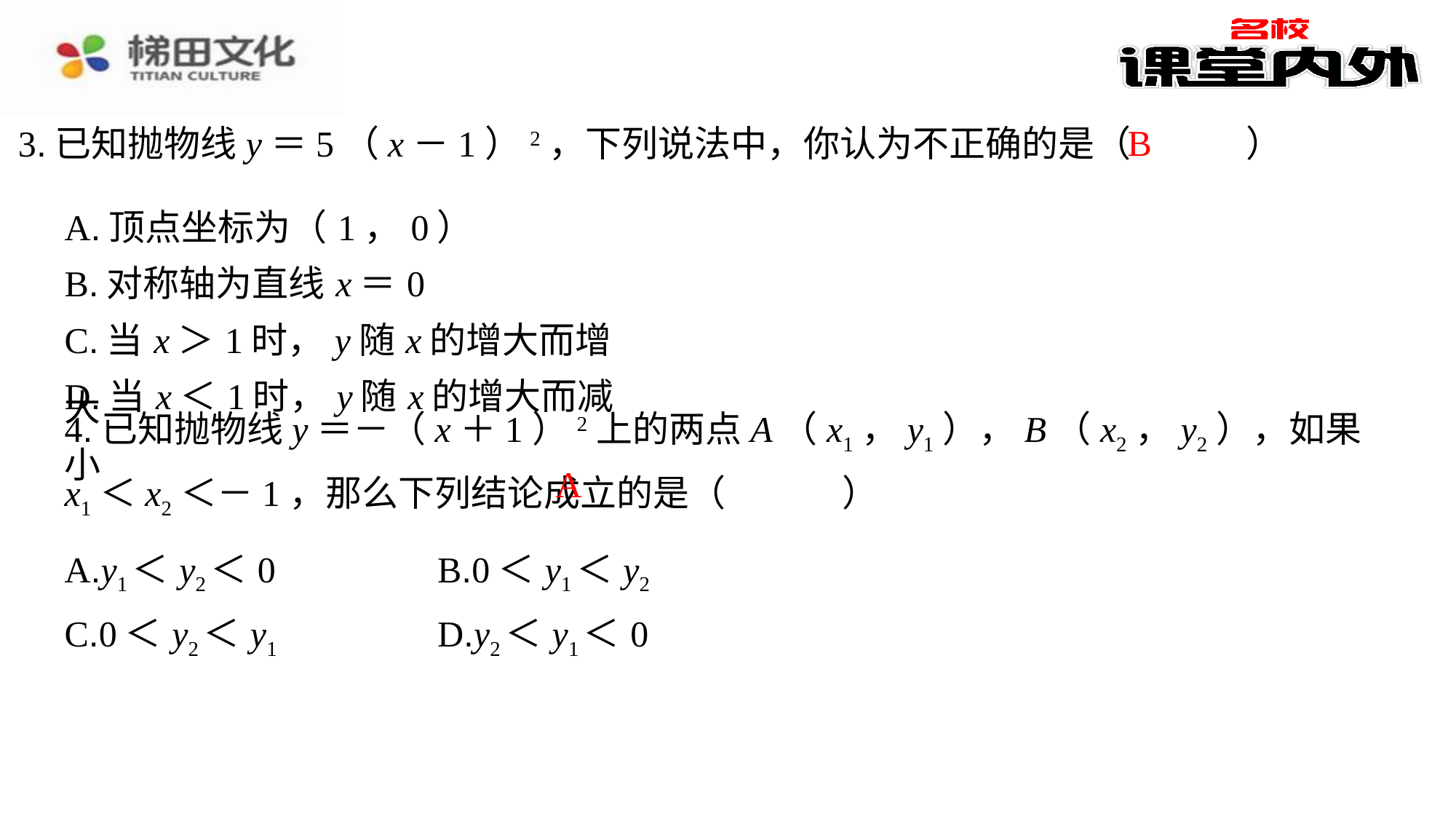

B
3.已知抛物线y＝5（x－1）2，下列说法中，你认为不正确的是（　B　）
| A.顶点坐标为（1，0） |
| --- |
| B.对称轴为直线x＝0 |
| C.当x＞1时，y随x的增大而增大 |
| D.当x＜1时，y随x的增大而减小 |
4.已知抛物线y＝－（x＋1）2上的两点A（x1，y1），B（x2，y2），如果x1＜x2＜－1，那么下列结论成立的是（　A　）
A
| A.y1＜y2＜0 | B.0＜y1＜y2 |
| --- | --- |
| C.0＜y2＜y1 | D.y2＜y1＜0 |